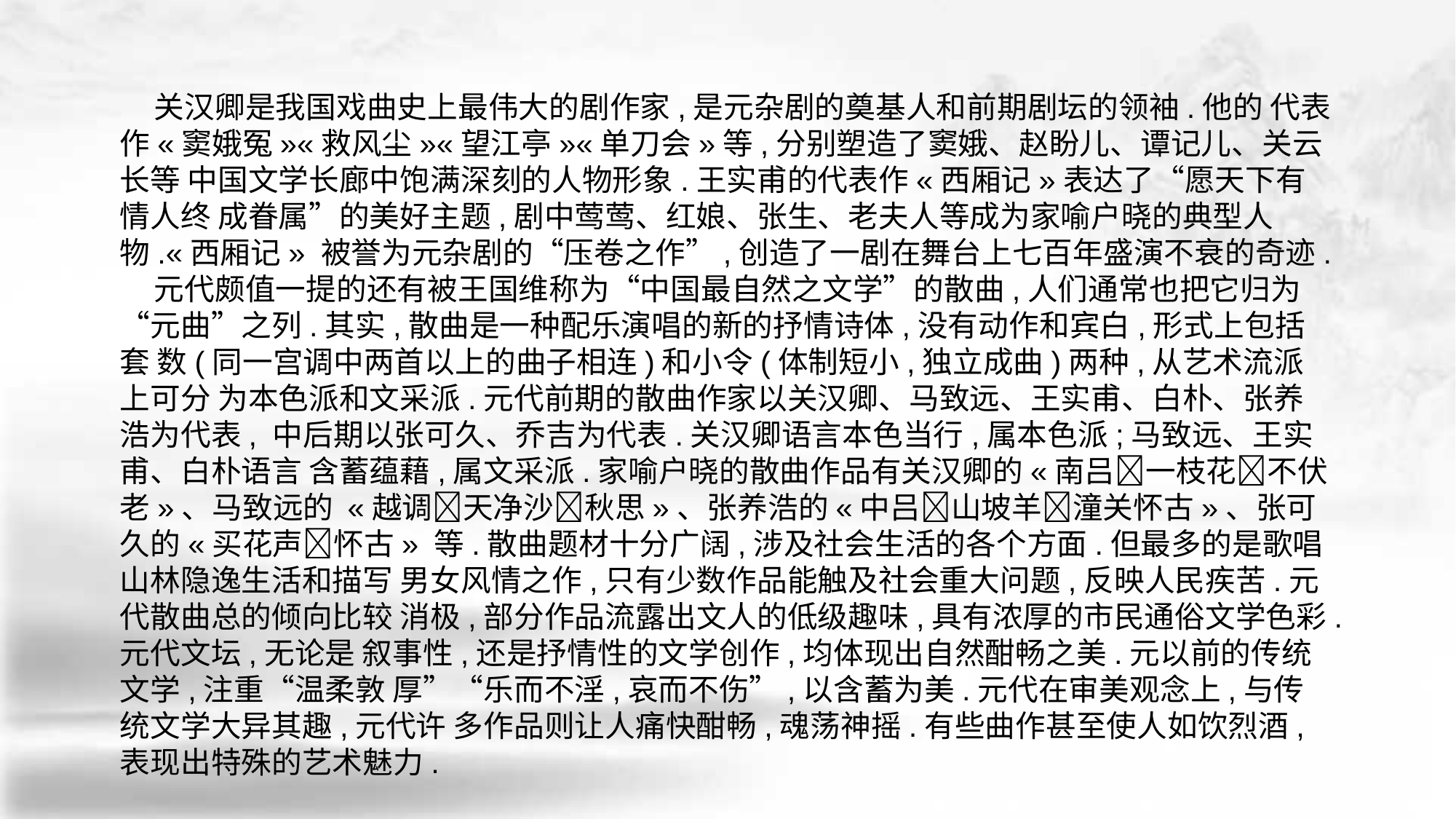

关汉卿是我国戏曲史上最伟大的剧作家,是元杂剧的奠基人和前期剧坛的领袖.他的 代表作«窦娥冤»«救风尘»«望江亭»«单刀会»等,分别塑造了窦娥、赵盼儿、谭记儿、关云长等 中国文学长廊中饱满深刻的人物形象.王实甫的代表作«西厢记»表达了“愿天下有情人终 成眷属”的美好主题,剧中莺莺、红娘、张生、老夫人等成为家喻户晓的典型人物.«西厢记» 被誉为元杂剧的“压卷之作”,创造了一剧在舞台上七百年盛演不衰的奇迹.
    元代颇值一提的还有被王国维称为“中国最自然之文学”的散曲,人们通常也把它归为“元曲”之列.其实,散曲是一种配乐演唱的新的抒情诗体,没有动作和宾白,形式上包括套 数(同一宫调中两首以上的曲子相连)和小令(体制短小,独立成曲)两种,从艺术流派上可分 为本色派和文采派.元代前期的散曲作家以关汉卿、马致远、王实甫、白朴、张养浩为代表, 中后期以张可久、乔吉为代表.关汉卿语言本色当行,属本色派;马致远、王实甫、白朴语言 含蓄蕴藉,属文采派.家喻户晓的散曲作品有关汉卿的«南吕􀅰一枝花􀅰不伏老»、马致远的 «越调􀅰天净沙􀅰秋思»、张养浩的«中吕􀅰山坡羊􀅰潼关怀古»、张可久的«买花声􀅰怀古» 等.散曲题材十分广阔,涉及社会生活的各个方面.但最多的是歌唱山林隐逸生活和描写 男女风情之作,只有少数作品能触及社会重大问题,反映人民疾苦.元代散曲总的倾向比较 消极,部分作品流露出文人的低级趣味,具有浓厚的市民通俗文学色彩.元代文坛,无论是 叙事性,还是抒情性的文学创作,均体现出自然酣畅之美.元以前的传统文学,注重“温柔敦 厚”“乐而不淫,哀而不伤”,以含蓄为美.元代在审美观念上,与传统文学大异其趣,元代许 多作品则让人痛快酣畅,魂荡神摇.有些曲作甚至使人如饮烈酒,表现出特殊的艺术魅力.